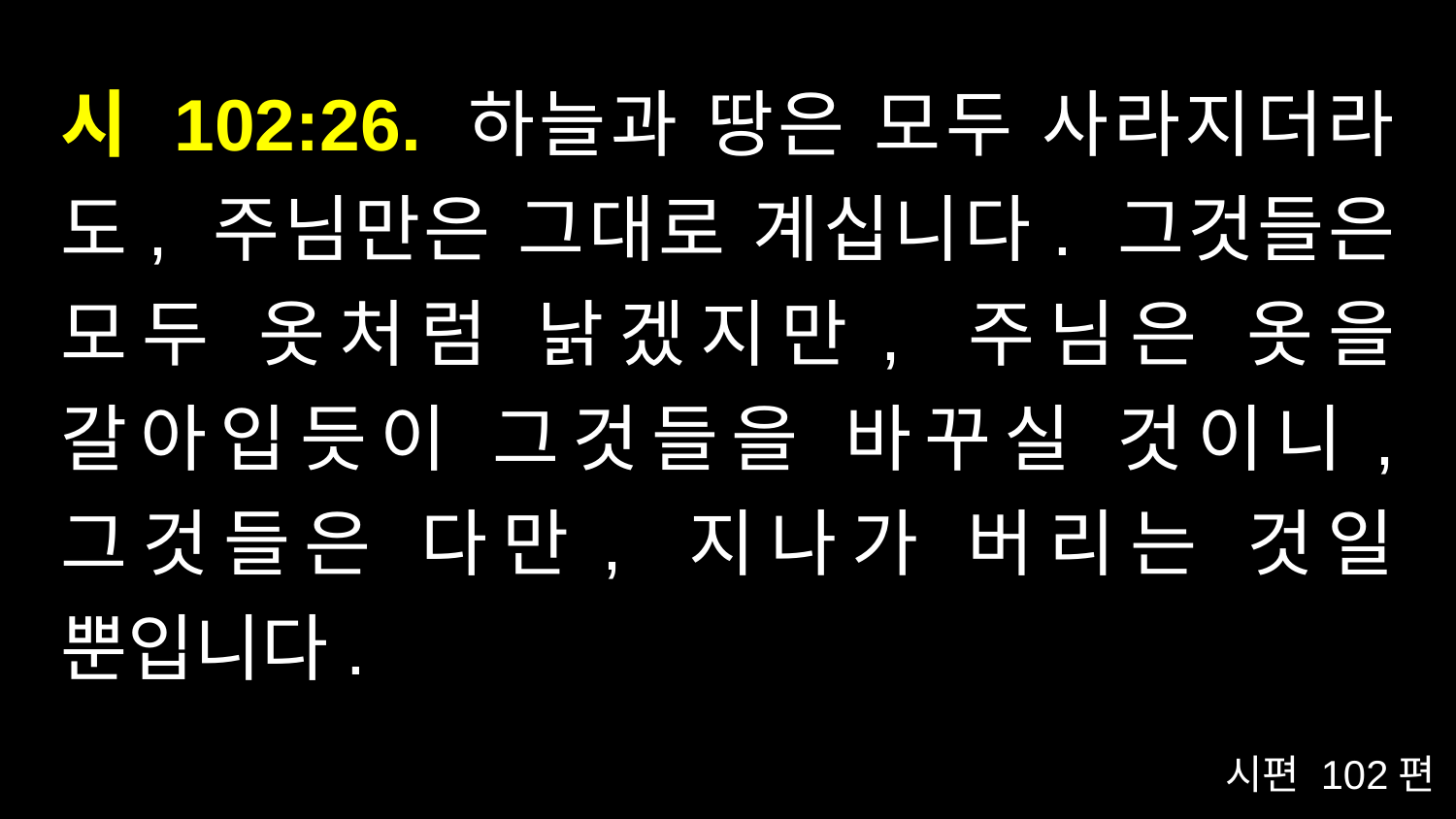

# 시 102:26. 하늘과 땅은 모두 사라지더라도, 주님만은 그대로 계십니다. 그것들은 모두 옷처럼 낡겠지만, 주님은 옷을 갈아입듯이 그것들을 바꾸실 것이니, 그것들은 다만, 지나가 버리는 것일 뿐입니다.
시편 102편